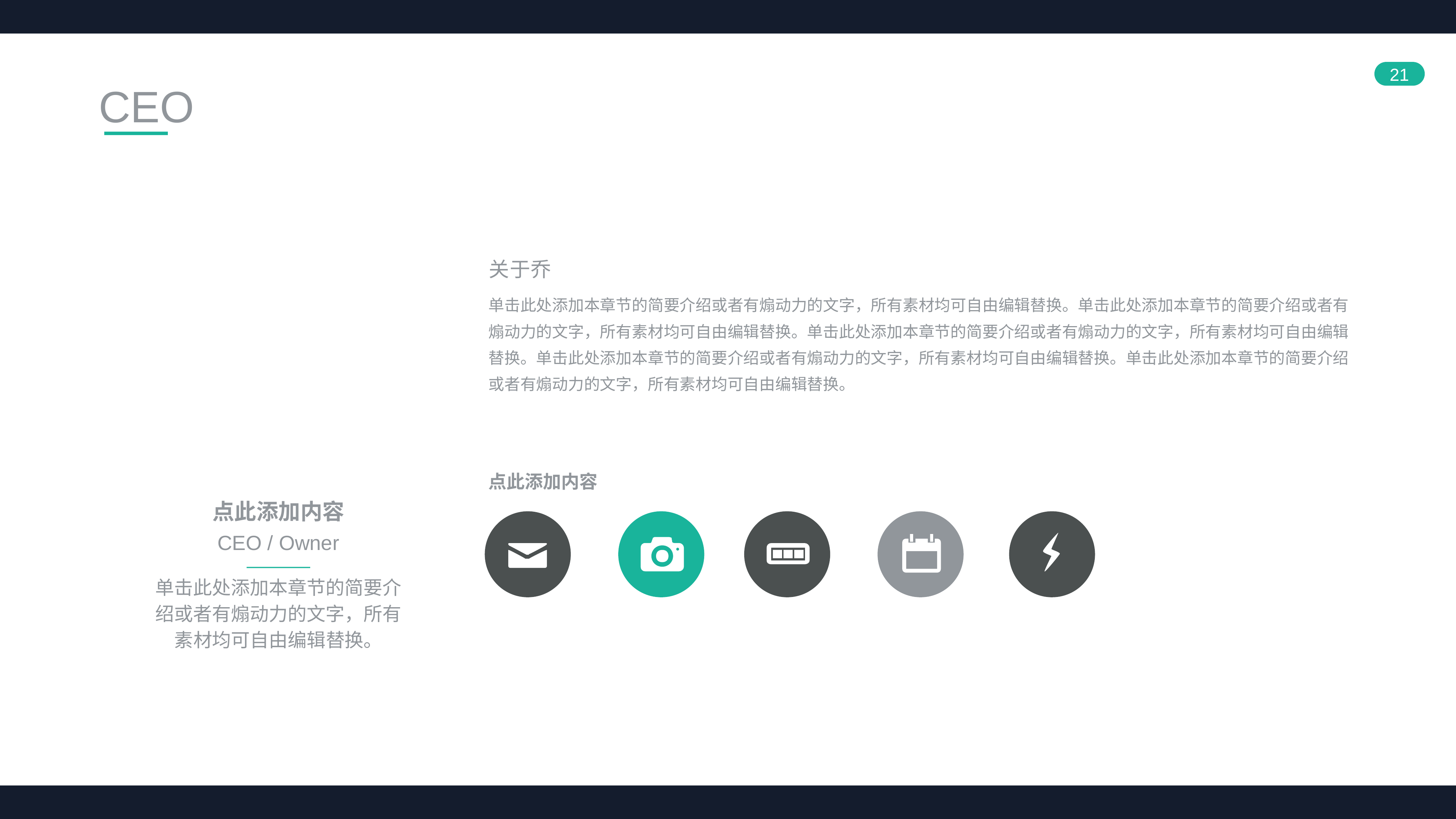

CEO

关于乔
单击此处添加本章节的简要介绍或者有煽动力的文字，所有素材均可自由编辑替换。单击此处添加本章节的简要介绍或者有煽动力的文字，所有素材均可自由编辑替换。单击此处添加本章节的简要介绍或者有煽动力的文字，所有素材均可自由编辑替换。单击此处添加本章节的简要介绍或者有煽动力的文字，所有素材均可自由编辑替换。单击此处添加本章节的简要介绍或者有煽动力的文字，所有素材均可自由编辑替换。
点此添加内容
点此添加内容

CEO / Owner

单击此处添加本章节的简要介绍或者有煽动力的文字，所有素材均可自由编辑替换。